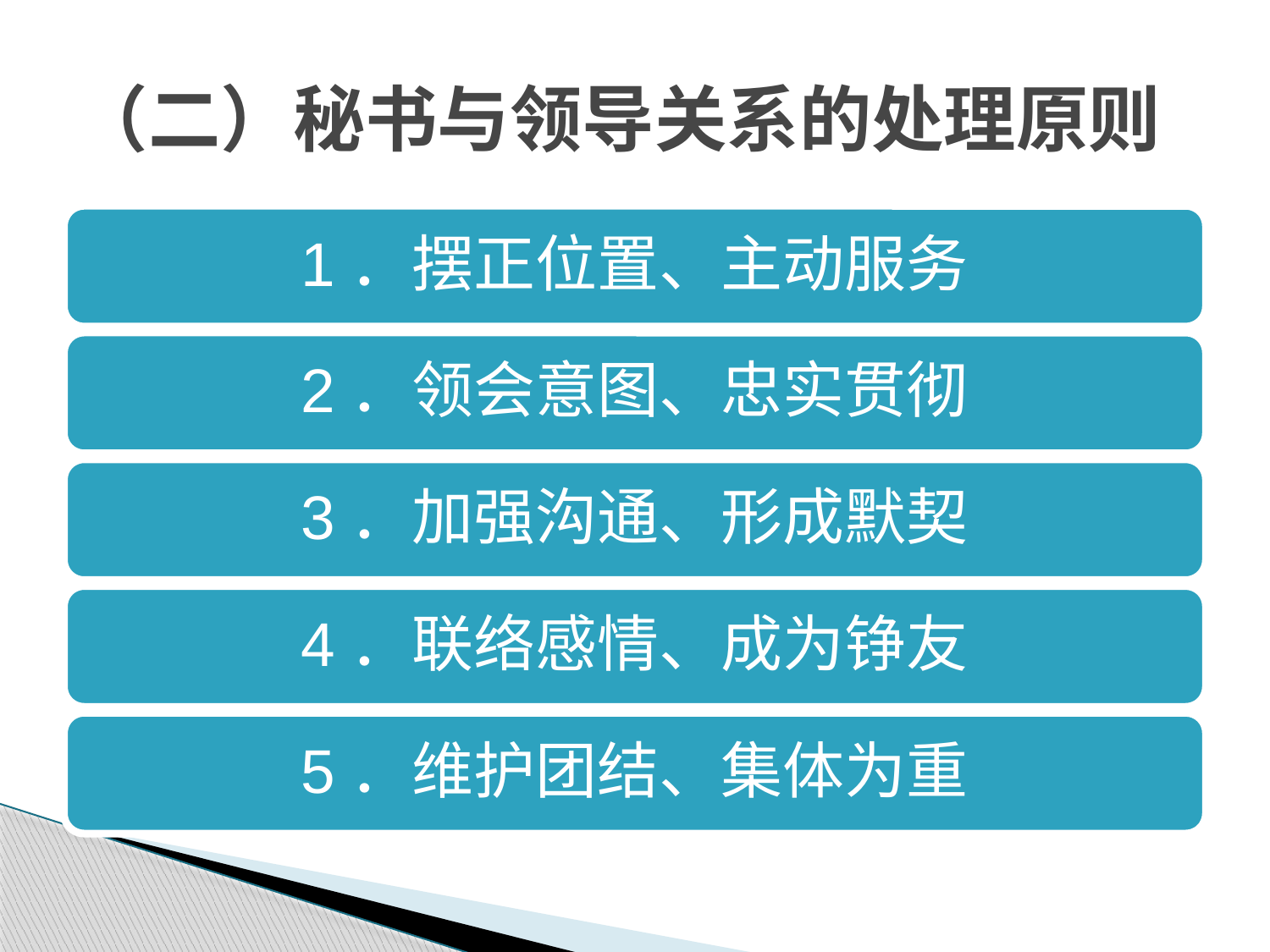

# （二）秘书与领导关系的处理原则
1．摆正位置、主动服务
2．领会意图、忠实贯彻
3．加强沟通、形成默契
4．联络感情、成为铮友
5．维护团结、集体为重